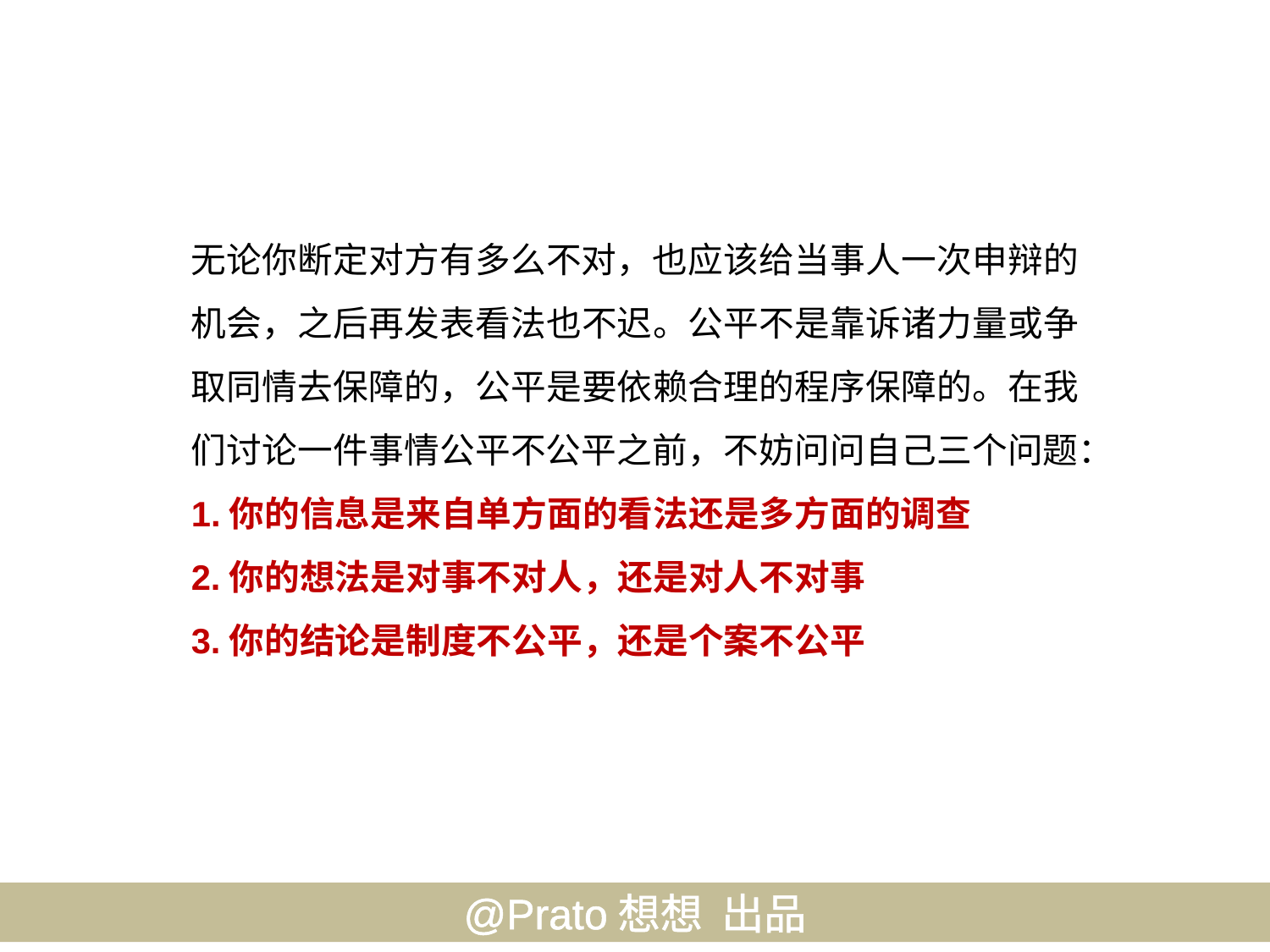

无论你断定对方有多么不对，也应该给当事人一次申辩的机会，之后再发表看法也不迟。公平不是靠诉诸力量或争取同情去保障的，公平是要依赖合理的程序保障的。在我们讨论一件事情公平不公平之前，不妨问问自己三个问题：
1.你的信息是来自单方面的看法还是多方面的调查
2.你的想法是对事不对人，还是对人不对事
3.你的结论是制度不公平，还是个案不公平
@Prato想想  出品